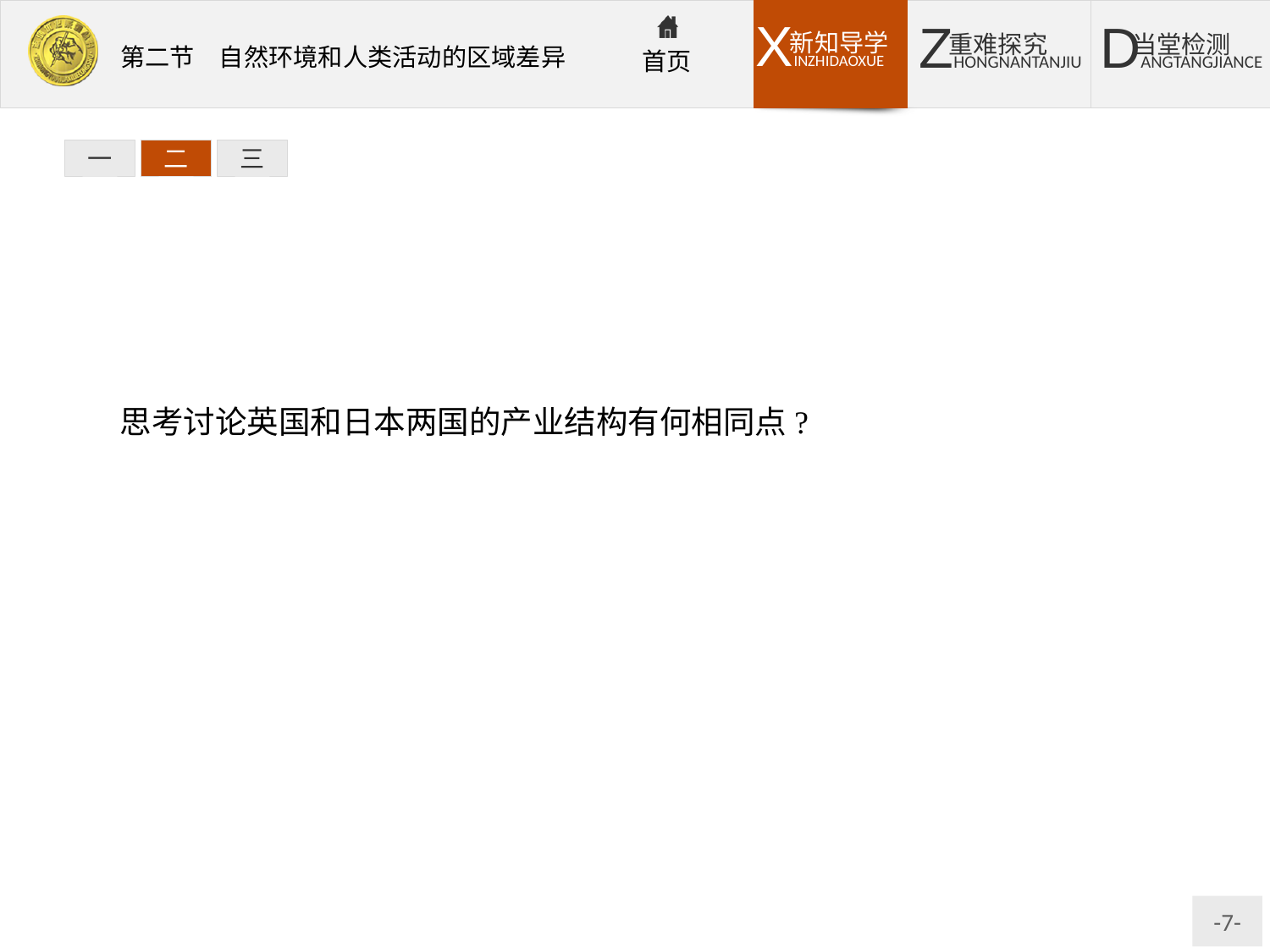

一
二
三
思考讨论英国和日本两国的产业结构有何相同点?
提示:从教材图中可以看出,两个国家的产业结构具有高度的相似性,第三产业的比重很大,约占2/3;第二产业的比重适中,约占1/3;第一产业的比重很小,仅占1%多。